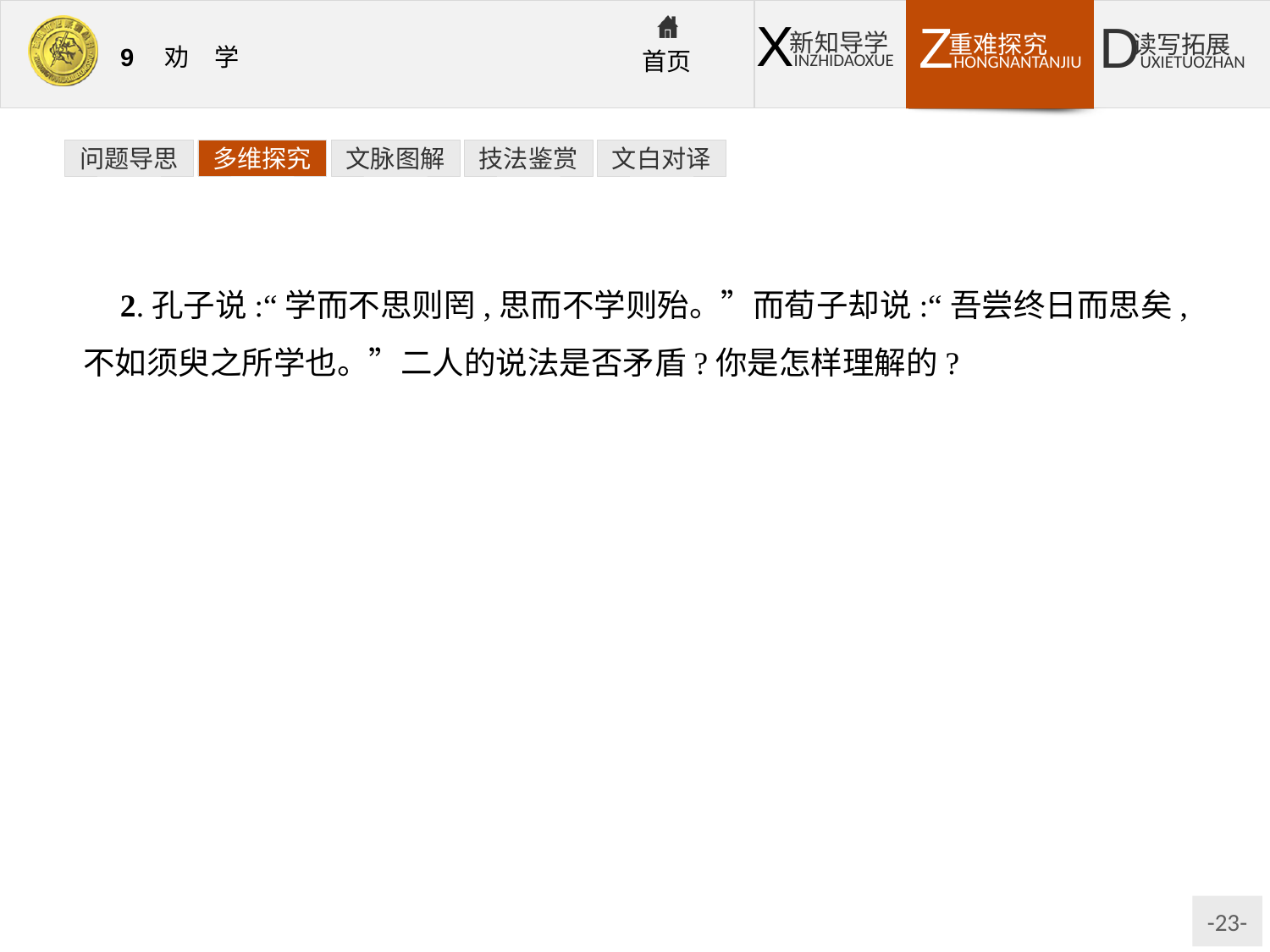

问题导思
多维探究
文脉图解
技法鉴赏
文白对译
2.孔子说:“学而不思则罔,思而不学则殆。”而荀子却说:“吾尝终日而思矣,不如须臾之所学也。”二人的说法是否矛盾?你是怎样理解的?
提示:两位儒家大师的观点看似矛盾,其实并不相悖。“学而不思则罔,思而不学则殆”强调的是学习需要正确的态度和方法,学思结合。荀子并没有否定思考,他反对的是单靠坐在房子里苦思冥想的方法。他强调利用外界事物,向实际学习。他通过“终日思”与“须臾学”的对比,雄辩地证明了空想不如“善假于物”的学习。荀子把“所学”与“善假于物”联系起来,这意味着学习的目的是要认识客观事物的规律,并利用这些规律知识,去改造客观世界。